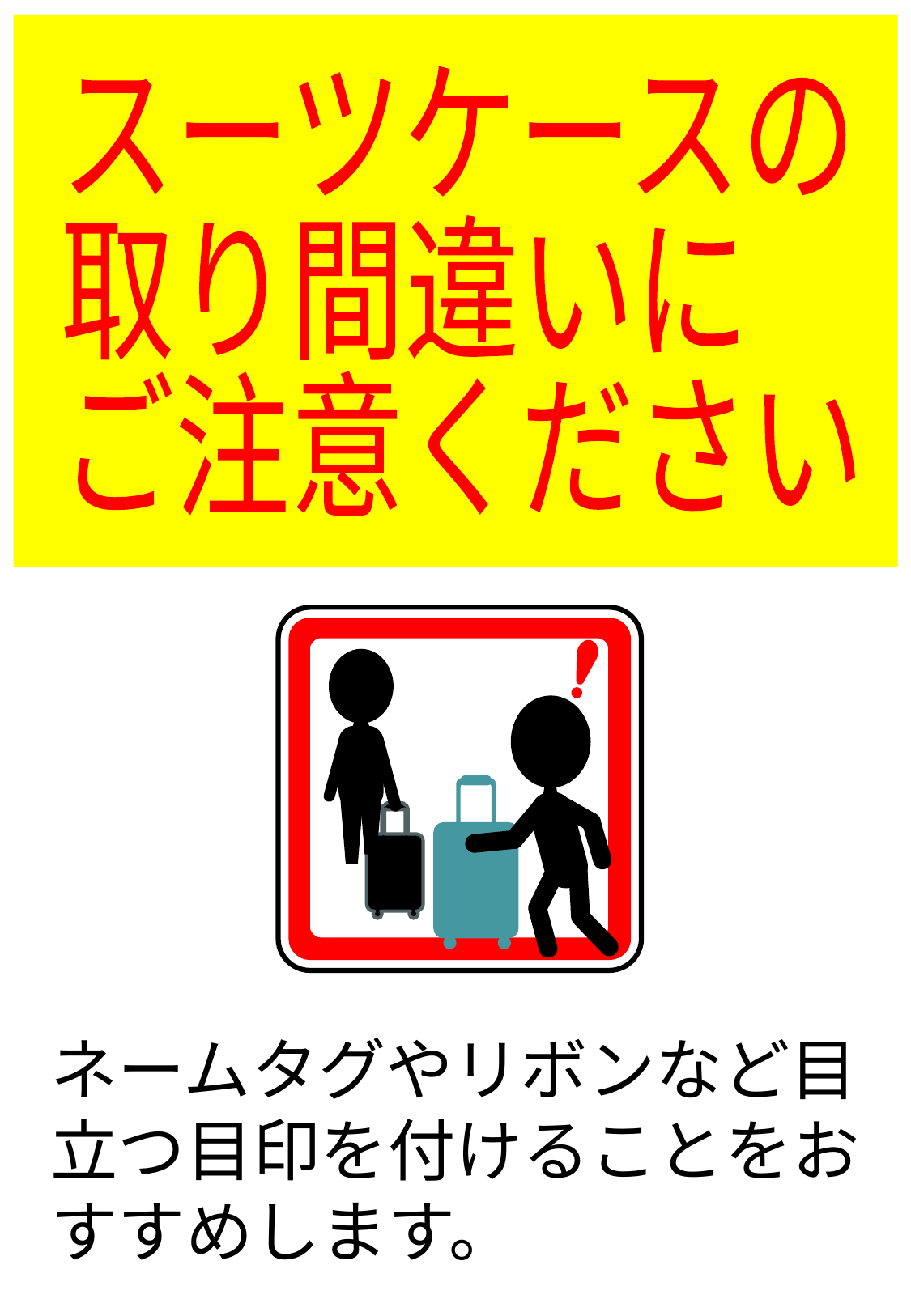

スーツケースの
取り間違いに
ご注意ください

ネームタグやリボンなど目立つ目印を付けることをおすすめします。